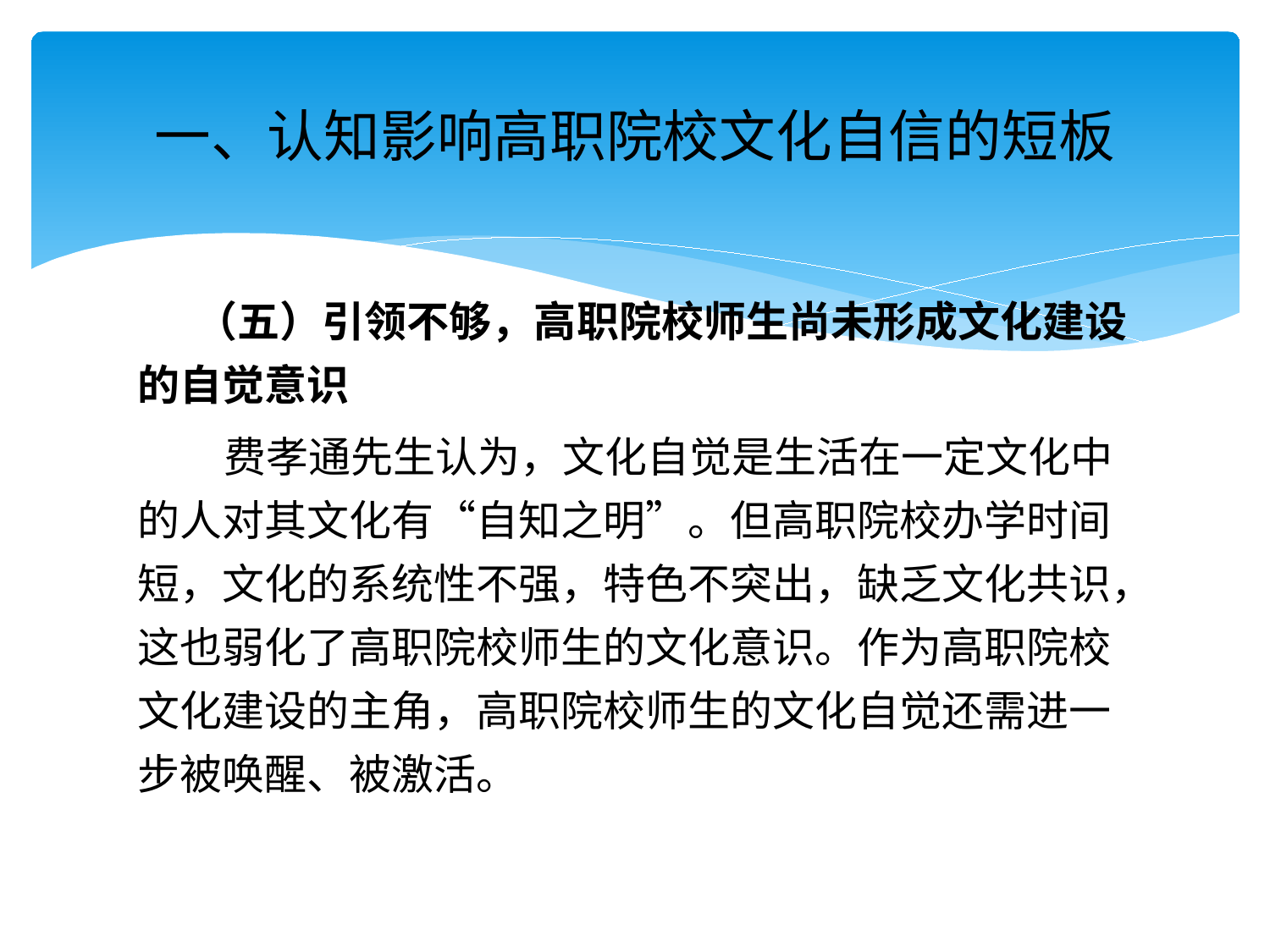

# 一、认知影响高职院校文化自信的短板
     （五）引领不够，高职院校师生尚未形成文化建设的自觉意识
        费孝通先生认为，文化自觉是生活在一定文化中的人对其文化有“自知之明”。但高职院校办学时间短，文化的系统性不强，特色不突出，缺乏文化共识，这也弱化了高职院校师生的文化意识。作为高职院校文化建设的主角，高职院校师生的文化自觉还需进一步被唤醒、被激活。